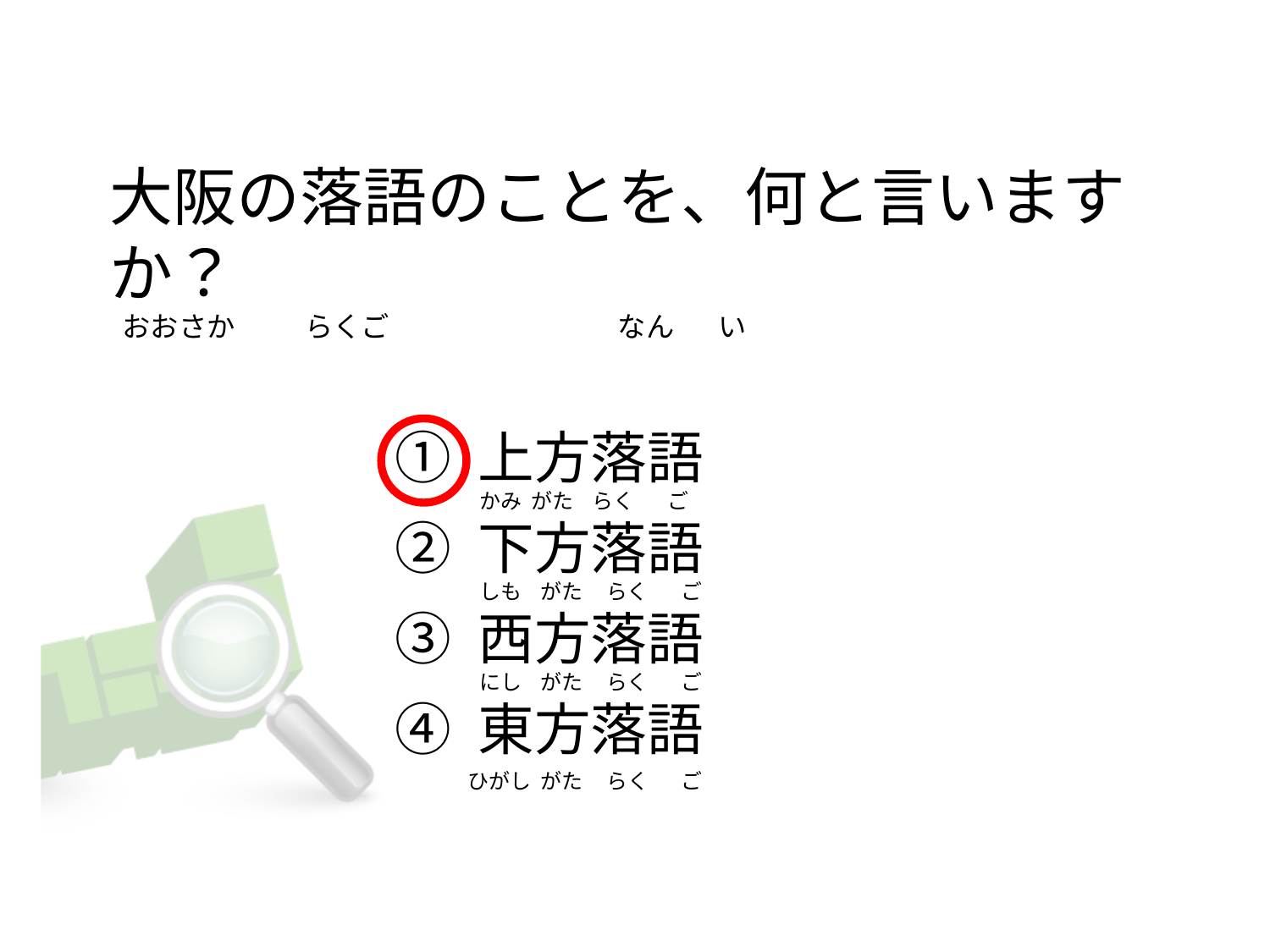

# 大阪の落語のことを、何と言いますか？   おおさか           らくご                                    なん       い
① 上方落語
② 下方落語
③ 西方落語
④ 東方落語

かみ  がた    らく       ご
しも    がた     らく       ご
にし    がた     らく       ご
ひがし  がた     らく       ご